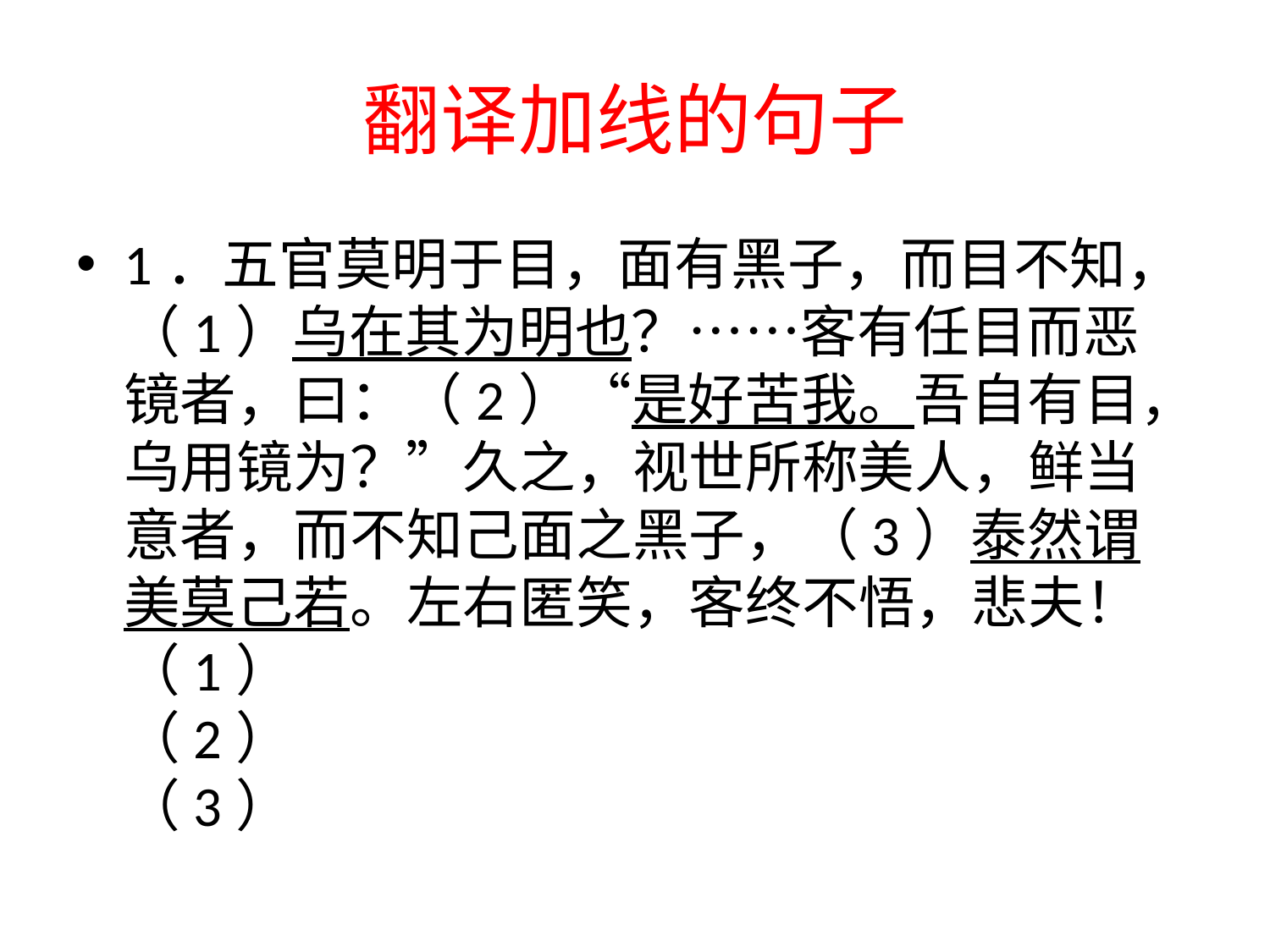

# 翻译加线的句子
1．五官莫明于目，面有黑子，而目不知，（1）乌在其为明也？……客有任目而恶镜者，曰：（2）“是好苦我。吾自有目，乌用镜为？”久之，视世所称美人，鲜当意者，而不知己面之黑子，（3）泰然谓美莫己若。左右匿笑，客终不悟，悲夫！
（1）
（2） 
（3）